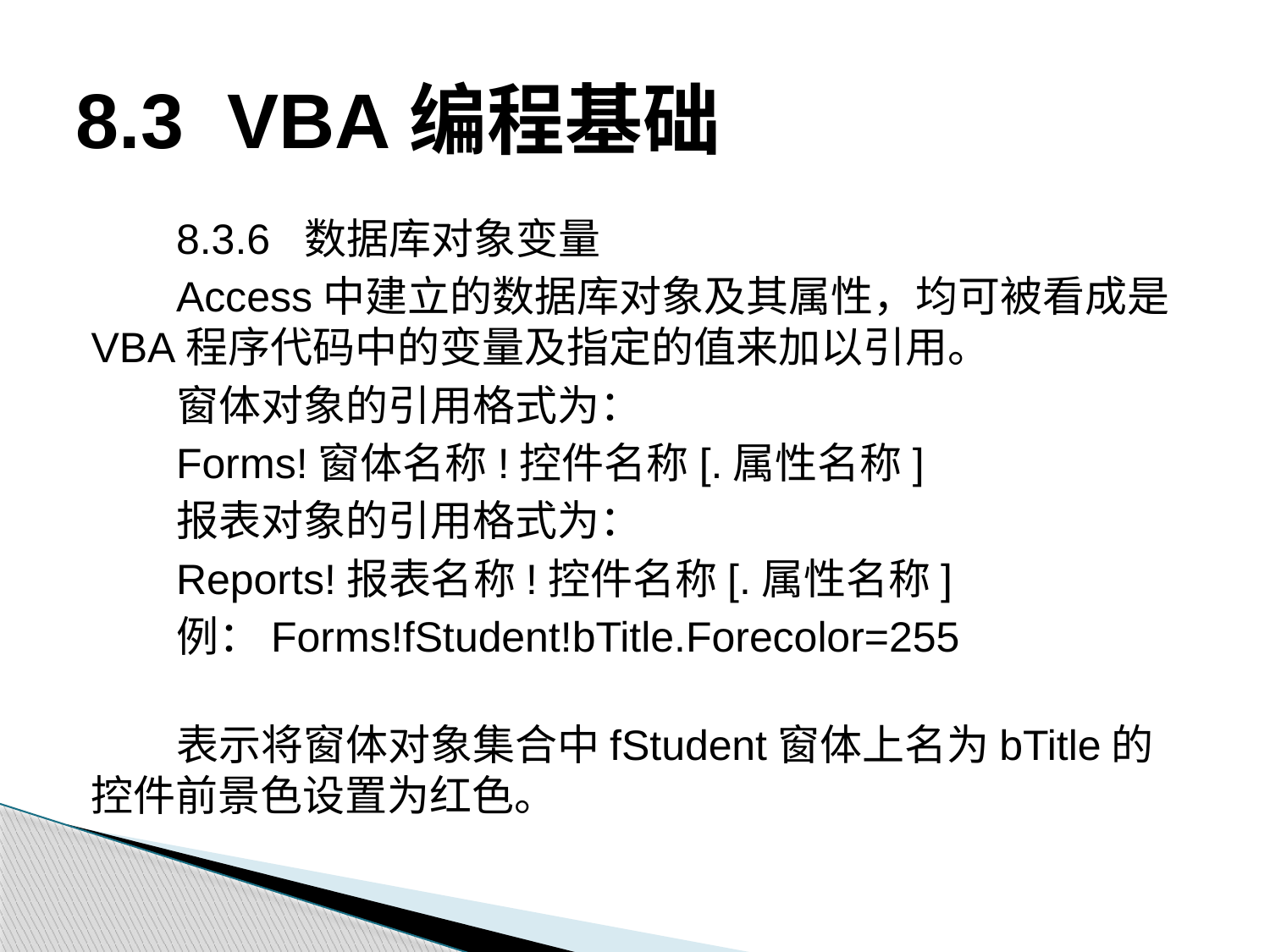

# 8.3  VBA编程基础
8.3.6  数据库对象变量
Access中建立的数据库对象及其属性，均可被看成是VBA程序代码中的变量及指定的值来加以引用。
窗体对象的引用格式为：
Forms!窗体名称!控件名称[.属性名称]
报表对象的引用格式为：
Reports!报表名称!控件名称[.属性名称]
例：Forms!fStudent!bTitle.Forecolor=255
表示将窗体对象集合中fStudent窗体上名为bTitle的控件前景色设置为红色。